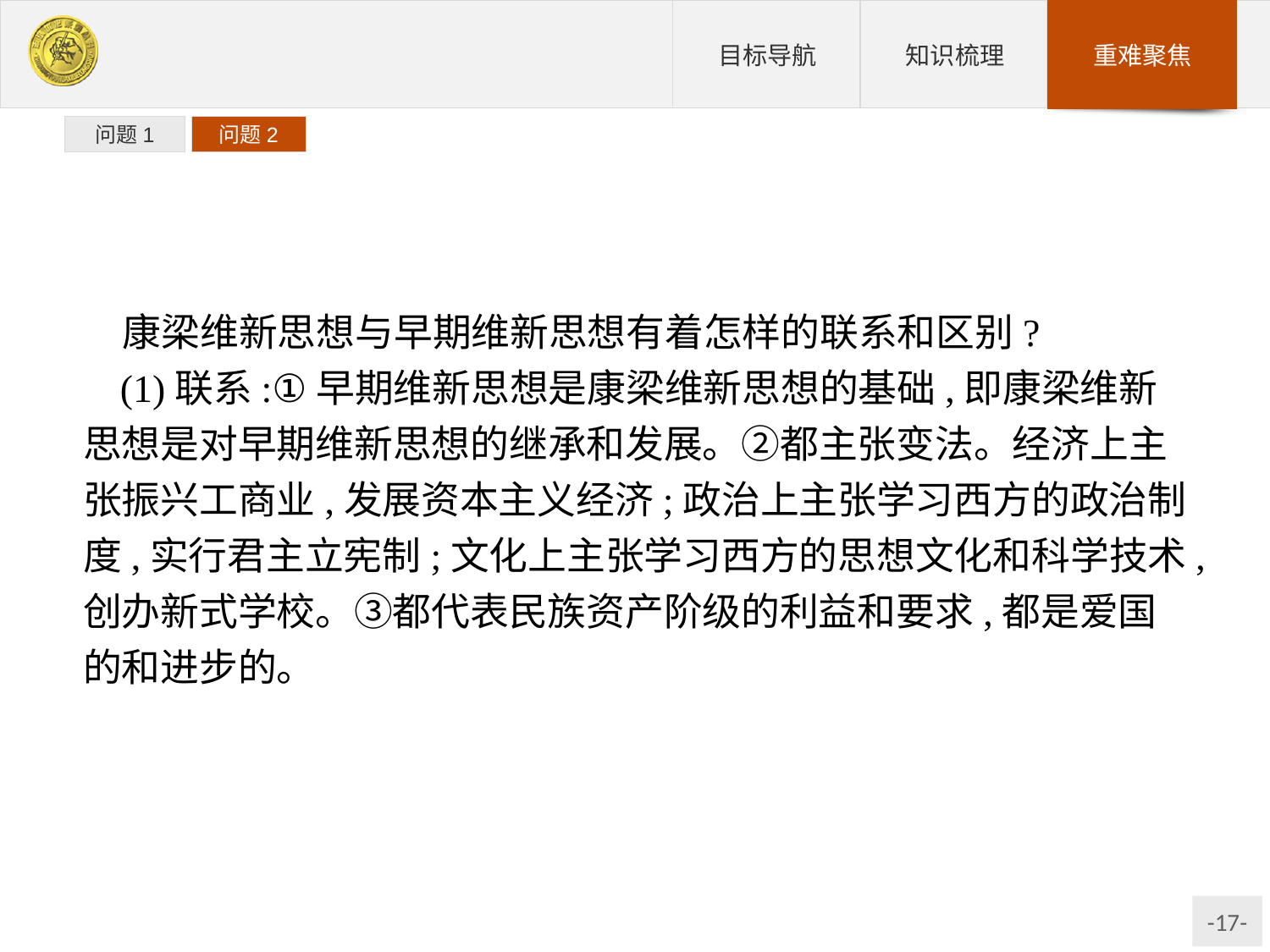

问题1
问题2
康梁维新思想与早期维新思想有着怎样的联系和区别?
(1)联系:①早期维新思想是康梁维新思想的基础,即康梁维新思想是对早期维新思想的继承和发展。②都主张变法。经济上主张振兴工商业,发展资本主义经济;政治上主张学习西方的政治制度,实行君主立宪制;文化上主张学习西方的思想文化和科学技术,创办新式学校。③都代表民族资产阶级的利益和要求,都是爱国的和进步的。